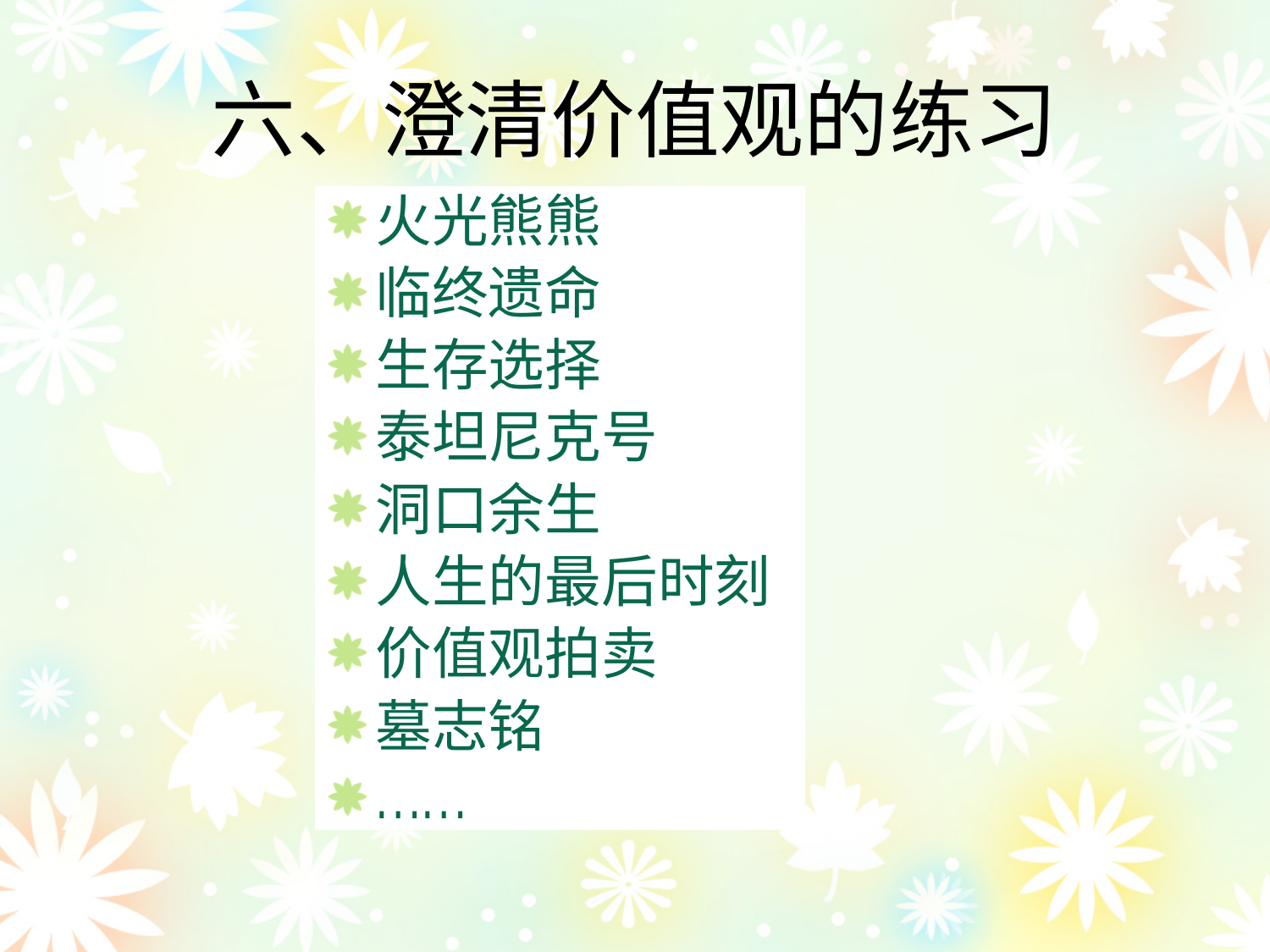

六、澄清价值观的练习
火光熊熊
临终遗命
生存选择
泰坦尼克号
洞口余生
人生的最后时刻
价值观拍卖
墓志铭
……